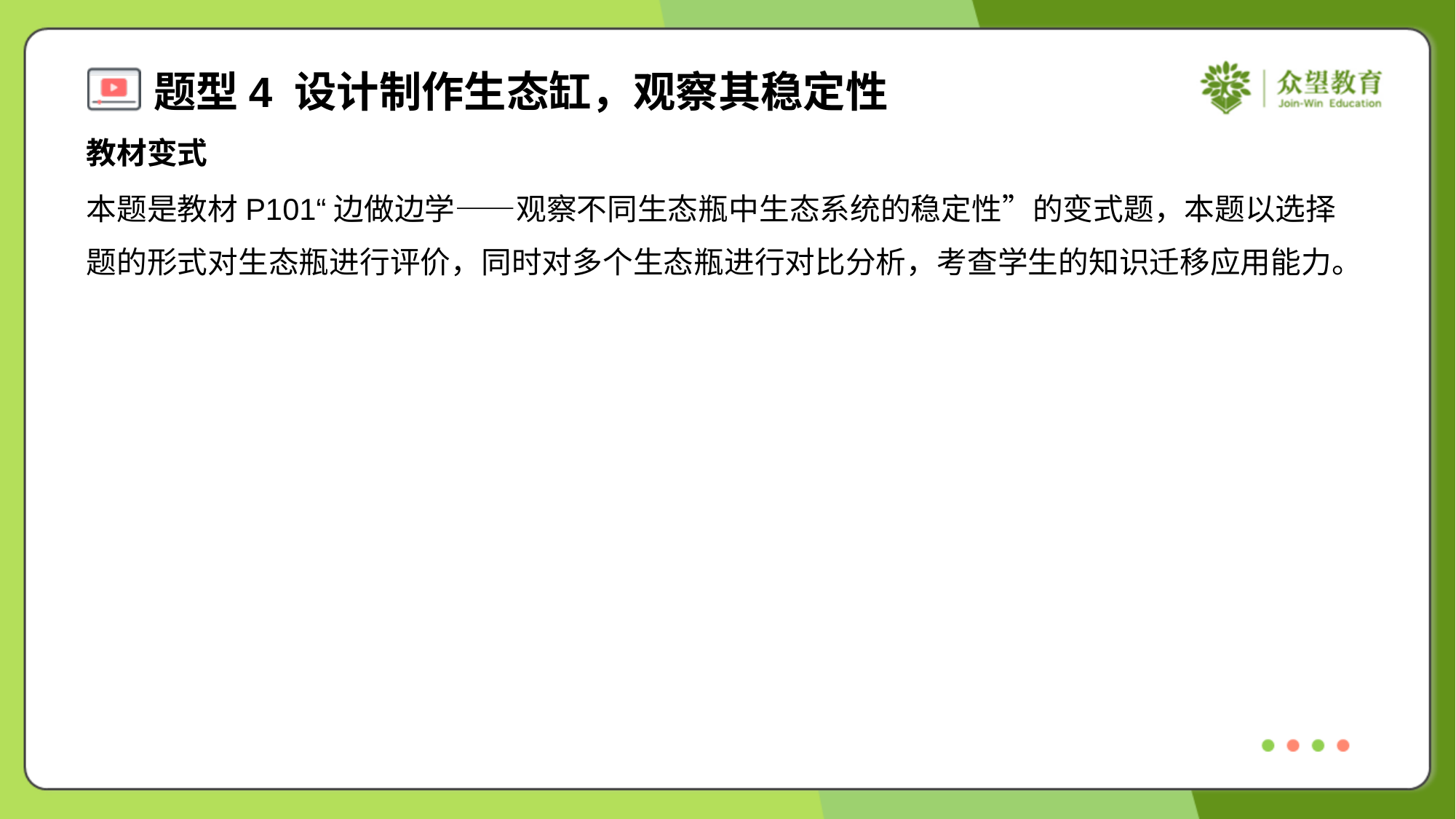

教材变式
本题是教材P101“边做边学——观察不同生态瓶中生态系统的稳定性”的变式题，本题以选择
题的形式对生态瓶进行评价，同时对多个生态瓶进行对比分析，考查学生的知识迁移应用能力。